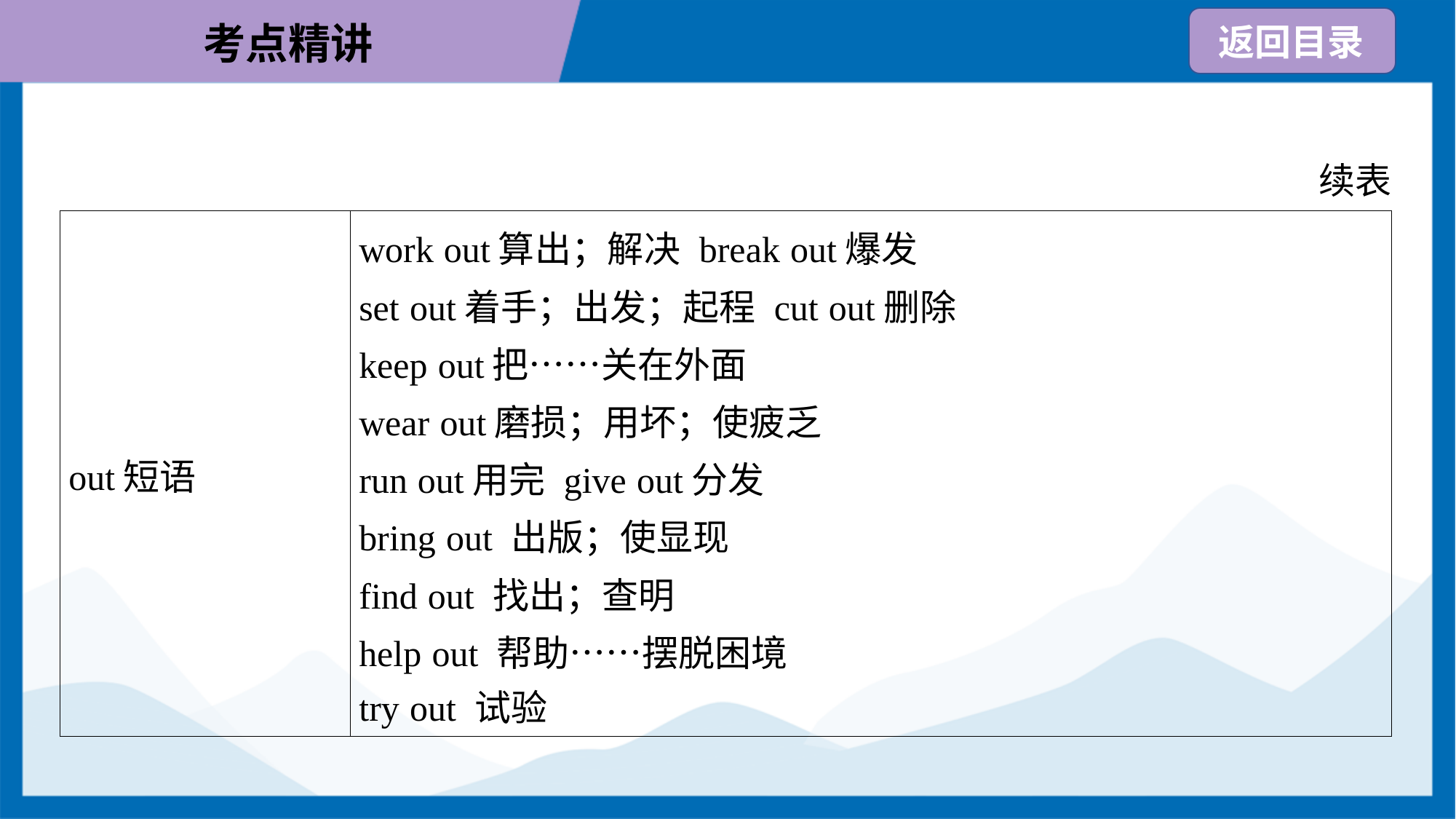

续表
| out短语 | work out算出；解决 break out爆发 set out着手；出发；起程 cut out删除 keep out把……关在外面 wear out磨损；用坏；使疲乏 run out用完 give out分发 bring out 出版；使显现 find out 找出；查明 help out 帮助……摆脱困境 try out 试验 |
| --- | --- |